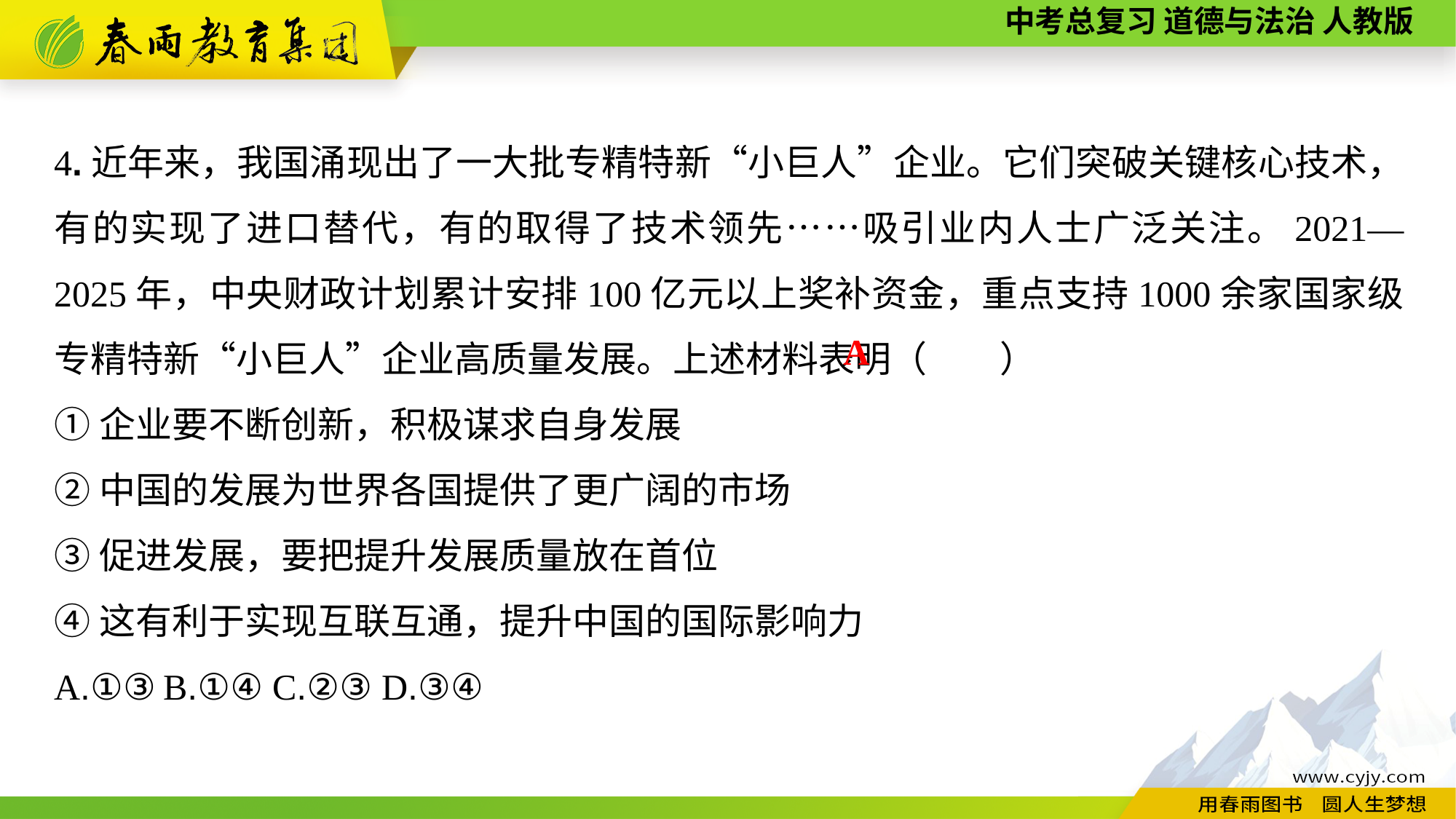

4.近年来，我国涌现出了一大批专精特新“小巨人”企业。它们突破关键核心技术，有的实现了进口替代，有的取得了技术领先……吸引业内人士广泛关注。2021—2025年，中央财政计划累计安排100亿元以上奖补资金，重点支持1000余家国家级专精特新“小巨人”企业高质量发展。上述材料表明（　　）
①企业要不断创新，积极谋求自身发展
②中国的发展为世界各国提供了更广阔的市场
③促进发展，要把提升发展质量放在首位
④这有利于实现互联互通，提升中国的国际影响力
A.①③	B.①④	C.②③	D.③④
A